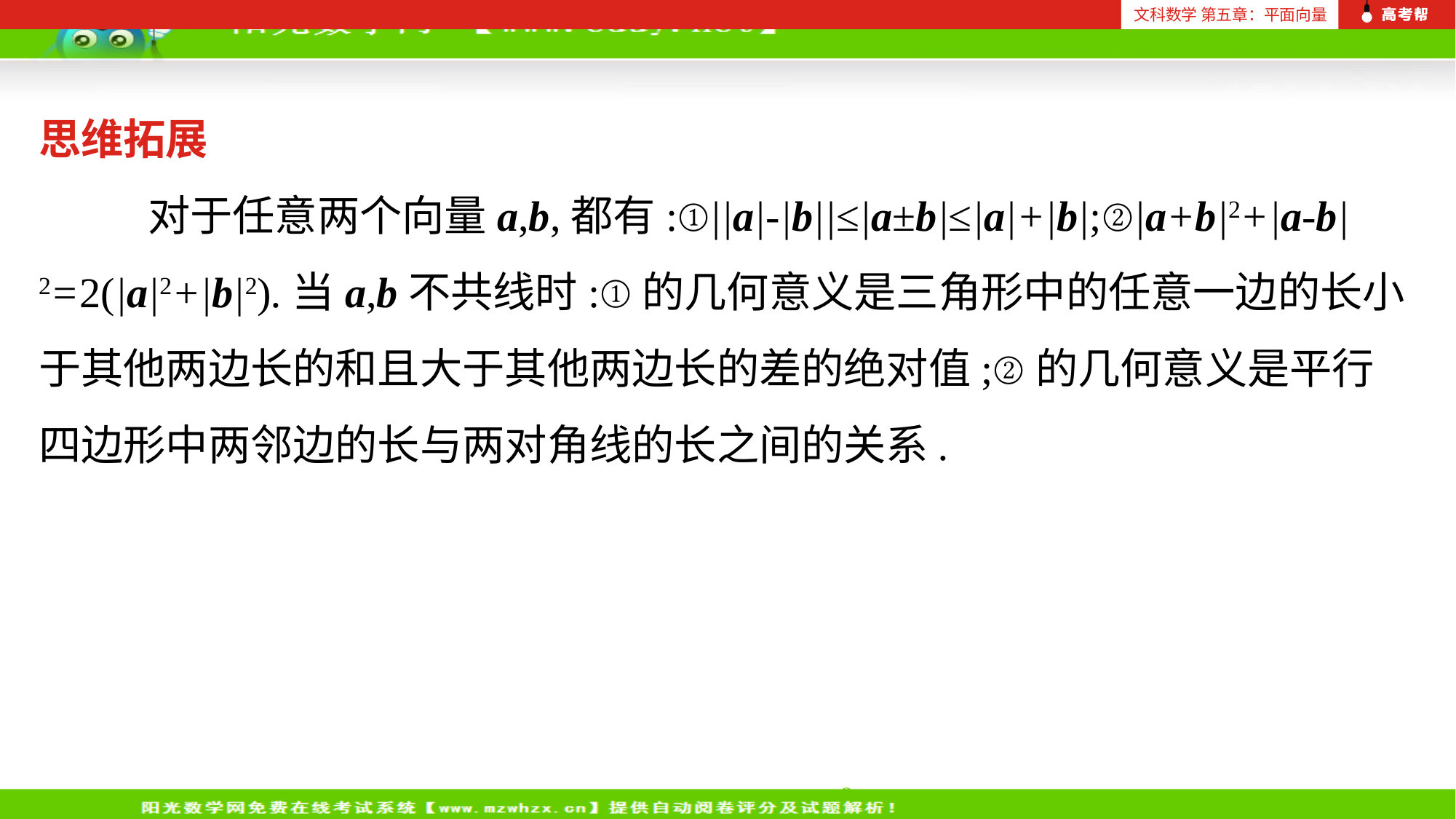

文科数学 第五章：平面向量

思维拓展
	对于任意两个向量a,b,都有:①||a|-|b||≤|a±b|≤|a|+|b|;②|a+b|2+|a-b|2=2(|a|2+|b|2).当a,b不共线时:①的几何意义是三角形中的任意一边的长小于其他两边长的和且大于其他两边长的差的绝对值;②的几何意义是平行四边形中两邻边的长与两对角线的长之间的关系.